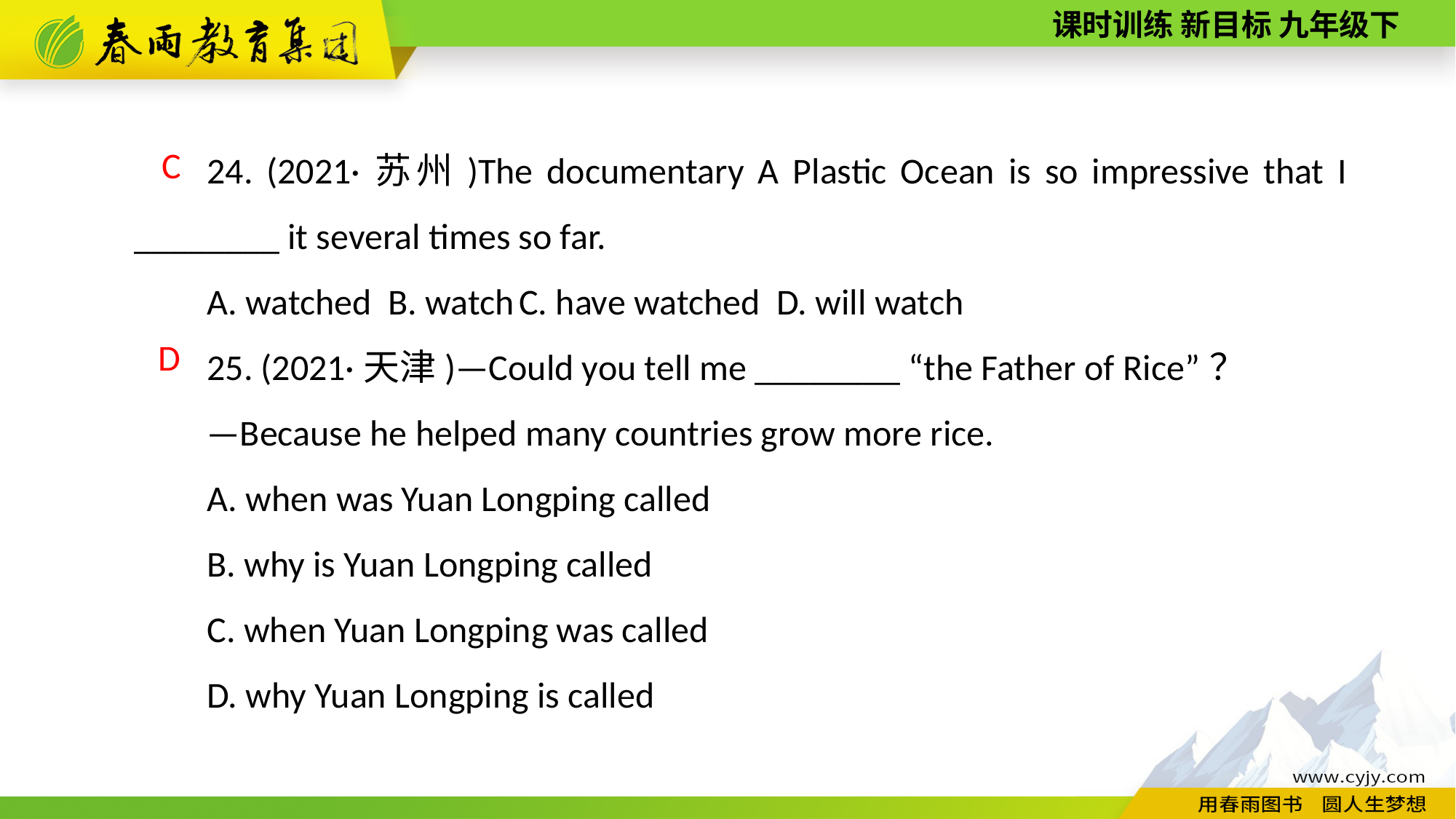

24. (2021·苏州)The documentary A Plastic Ocean is so impressive that I ________ it several times so far.
A. watched  B. watch C. have watched  D. will watch
25. (2021·天津)—Could you tell me ________ “the Father of Rice”？
—Because he helped many countries grow more rice.
A. when was Yuan Longping called
B. why is Yuan Longping called
C. when Yuan Longping was called
D. why Yuan Longping is called
C
D